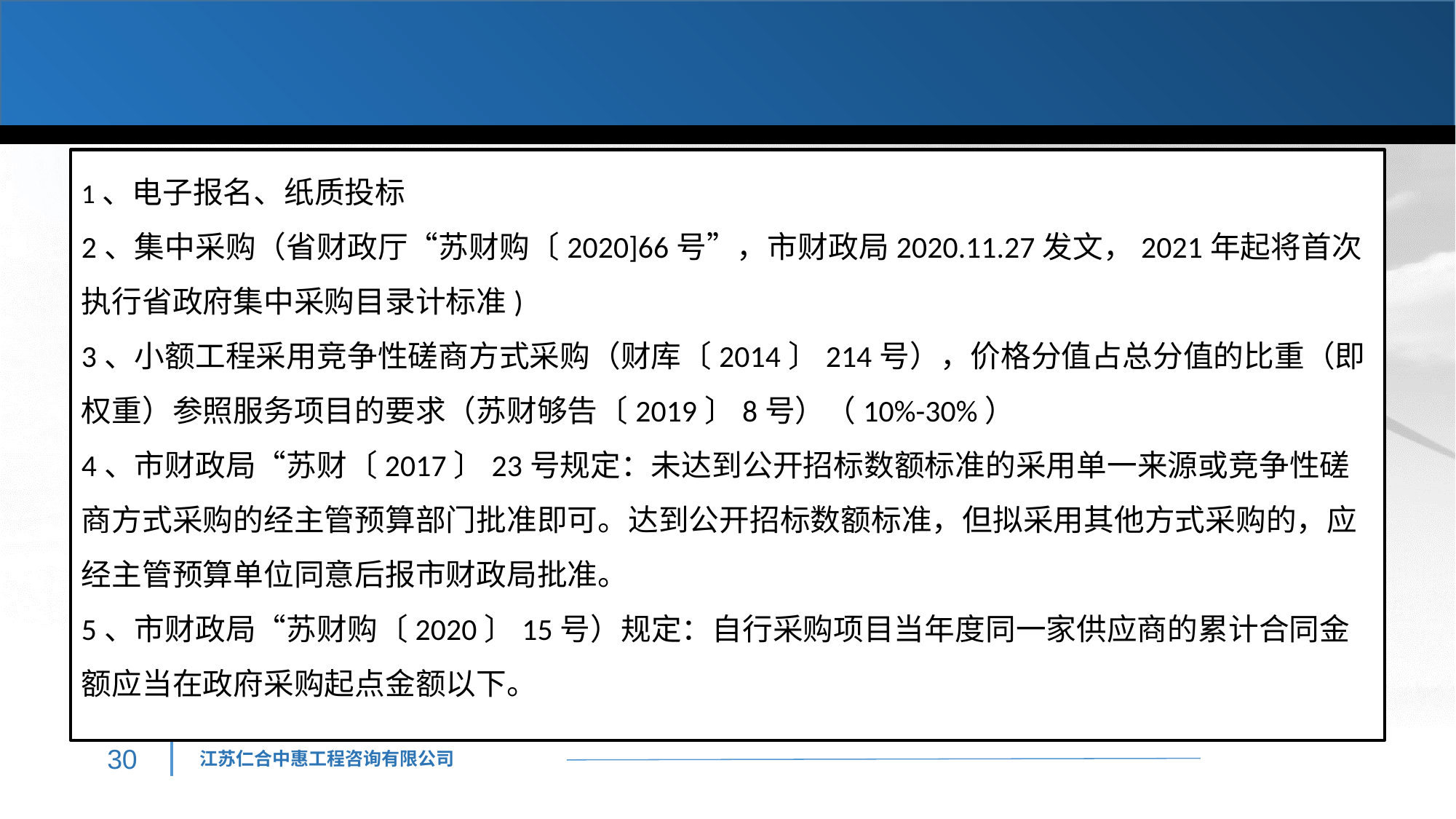

1、电子报名、纸质投标
2、集中采购（省财政厅“苏财购〔2020]66号”，市财政局2020.11.27发文，2021年起将首次执行省政府集中采购目录计标准)
3、小额工程采用竞争性磋商方式采购（财库〔2014〕214号），价格分值占总分值的比重（即权重）参照服务项目的要求（苏财够告〔2019〕8号）（10%-30%）
4、市财政局“苏财〔2017〕23号规定：未达到公开招标数额标准的采用单一来源或竞争性磋商方式采购的经主管预算部门批准即可。达到公开招标数额标准，但拟采用其他方式采购的，应经主管预算单位同意后报市财政局批准。
5、市财政局“苏财购〔2020〕15号）规定：自行采购项目当年度同一家供应商的累计合同金额应当在政府采购起点金额以下。

30